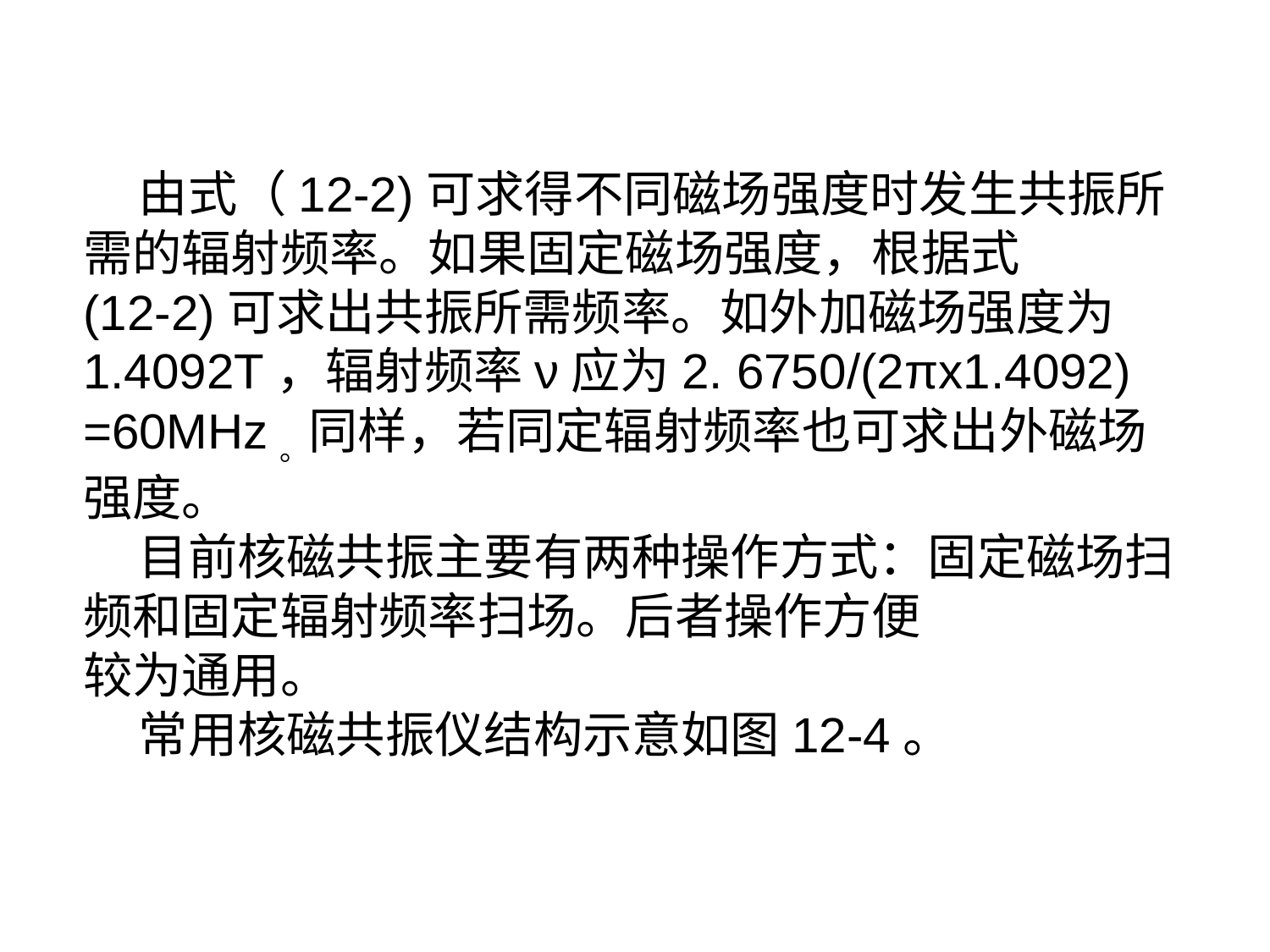

由式（12-2)可求得不同磁场强度时发生共振所需的辐射频率。如果固定磁场强度，根据式
(12-2)可求出共振所需频率。如外加磁场强度为1.4092T，辐射频率ν应为2. 6750/(2πx1.4092) =60MHz。同样，若同定辐射频率也可求出外磁场强度。
    目前核磁共振主要有两种操作方式：固定磁场扫频和固定辐射频率扫场。后者操作方便
较为通用。
    常用核磁共振仪结构示意如图12-4。